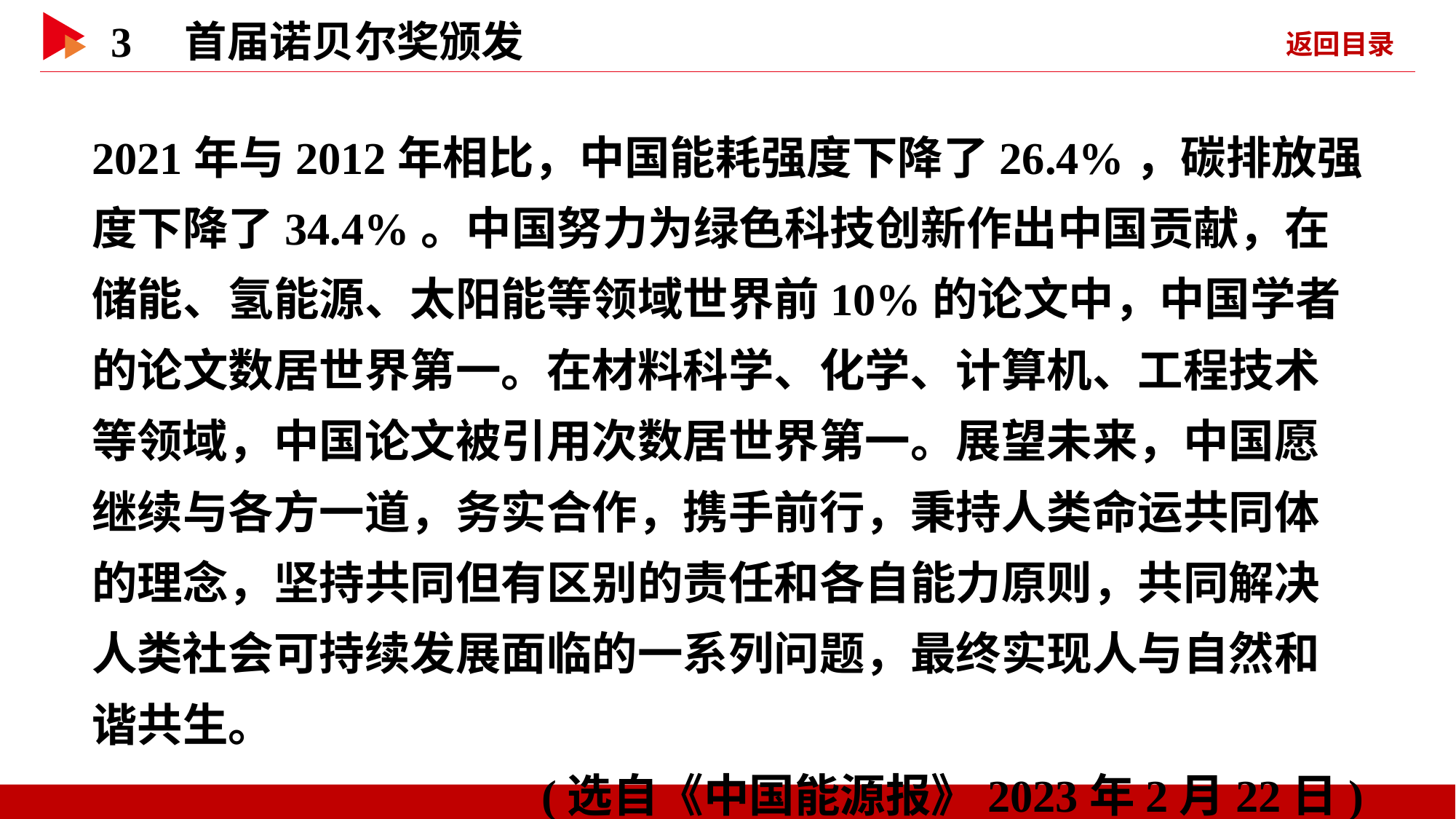

2021年与2012年相比，中国能耗强度下降了26.4%，碳排放强度下降了34.4%。中国努力为绿色科技创新作出中国贡献，在储能、氢能源、太阳能等领域世界前10%的论文中，中国学者的论文数居世界第一。在材料科学、化学、计算机、工程技术等领域，中国论文被引用次数居世界第一。展望未来，中国愿继续与各方一道，务实合作，携手前行，秉持人类命运共同体的理念，坚持共同但有区别的责任和各自能力原则，共同解决人类社会可持续发展面临的一系列问题，最终实现人与自然和谐共生。
(选自《中国能源报》2023年2月22日)